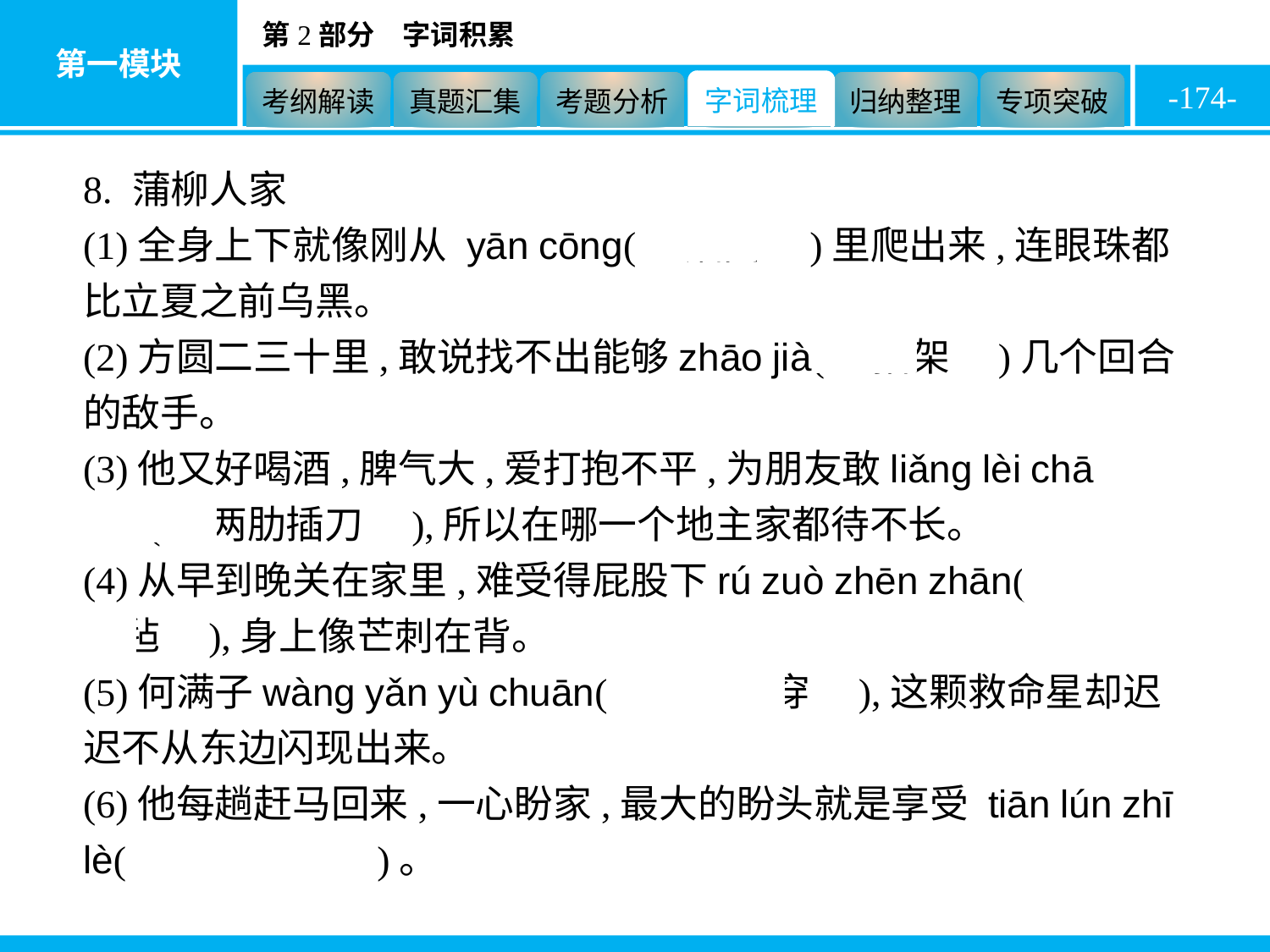

-174-
8. 蒲柳人家
(1)全身上下就像刚从 yān cōng(　烟囱　)里爬出来,连眼珠都比立夏之前乌黑。
(2)方圆二三十里,敢说找不出能够zhāo jià(　招架　)几个回合的敌手。
(3)他又好喝酒,脾气大,爱打抱不平,为朋友敢liǎng lèi chā dāo(　两肋插刀　),所以在哪一个地主家都待不长。
(4)从早到晚关在家里,难受得屁股下rú zuò zhēn zhān(　如坐针毡　),身上像芒刺在背。
(5)何满子wàng yǎn yù chuān(　望眼欲穿　),这颗救命星却迟迟不从东边闪现出来。
(6)他每趟赶马回来,一心盼家,最大的盼头就是享受 tiān lún zhī lè(　天伦之乐　)。